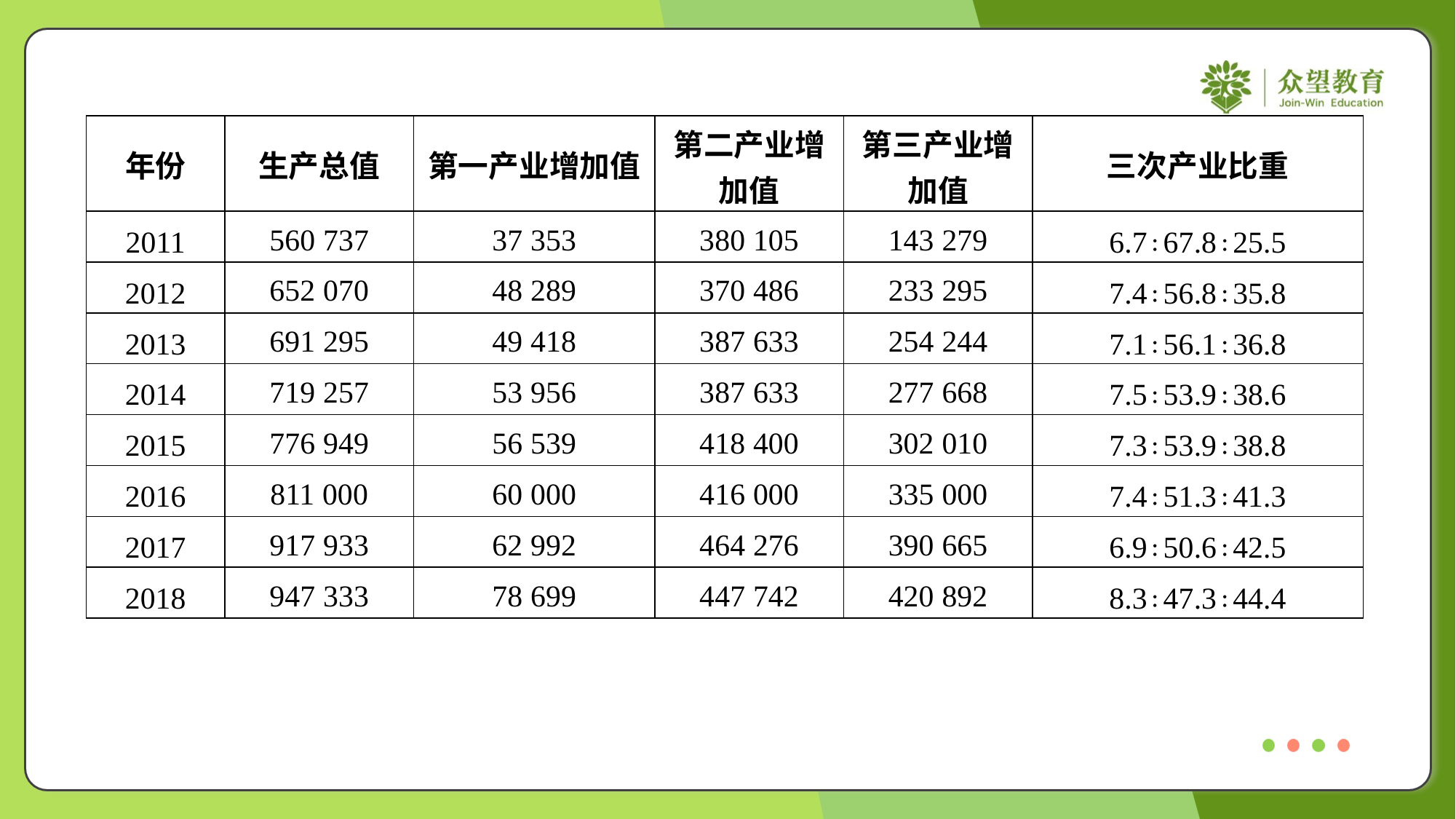

| 年份 | 生产总值 | 第一产业增加值 | 第二产业增 加值 | 第三产业增 加值 | 三次产业比重 |
| --- | --- | --- | --- | --- | --- |
| 2011 | 560 737 | 37 353 | 380 105 | 143 279 | 6.7∶67.8∶25.5 |
| 2012 | 652 070 | 48 289 | 370 486 | 233 295 | 7.4∶56.8∶35.8 |
| 2013 | 691 295 | 49 418 | 387 633 | 254 244 | 7.1∶56.1∶36.8 |
| 2014 | 719 257 | 53 956 | 387 633 | 277 668 | 7.5∶53.9∶38.6 |
| 2015 | 776 949 | 56 539 | 418 400 | 302 010 | 7.3∶53.9∶38.8 |
| 2016 | 811 000 | 60 000 | 416 000 | 335 000 | 7.4∶51.3∶41.3 |
| 2017 | 917 933 | 62 992 | 464 276 | 390 665 | 6.9∶50.6∶42.5 |
| 2018 | 947 333 | 78 699 | 447 742 | 420 892 | 8.3∶47.3∶44.4 |